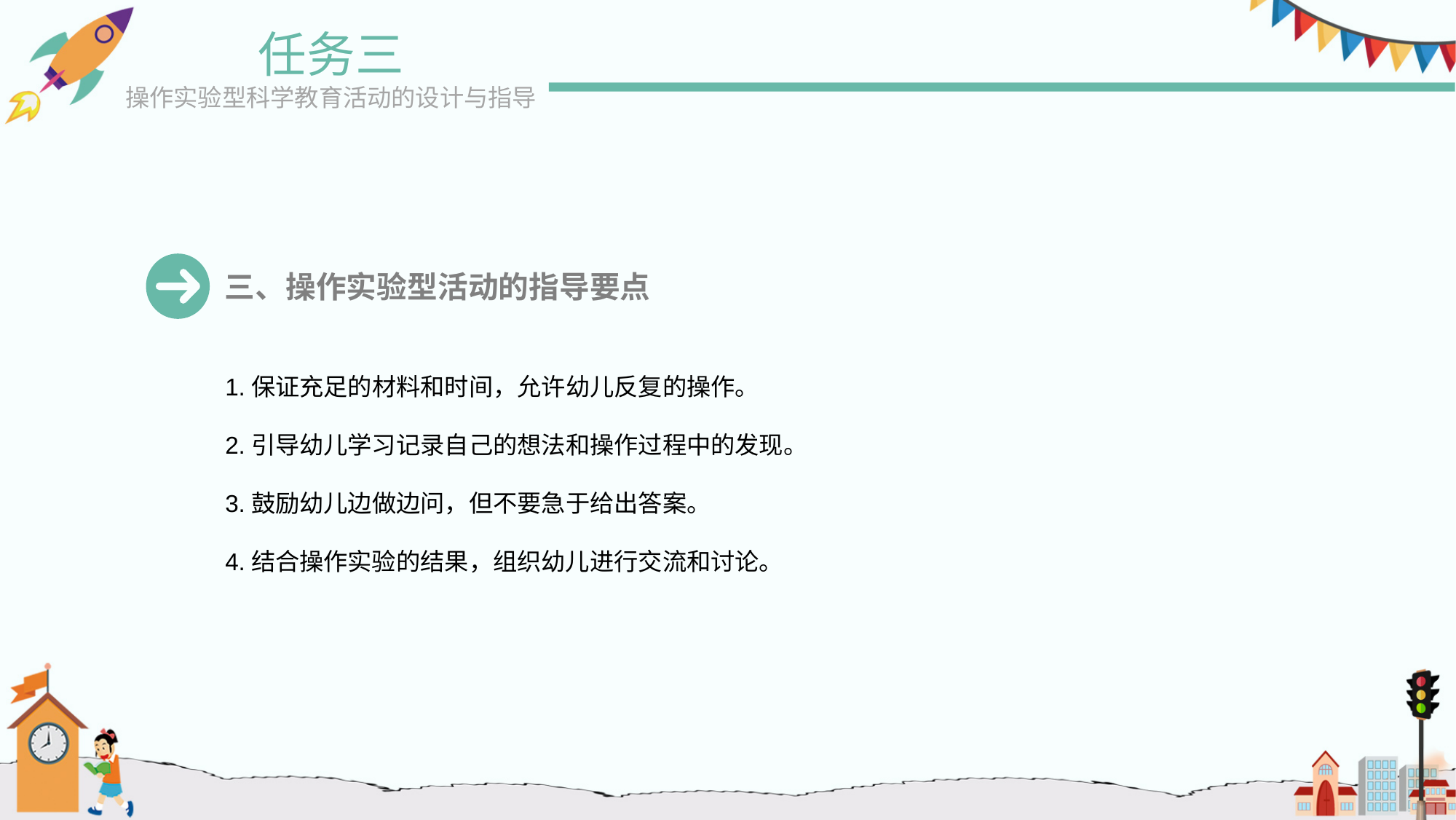

任务三
操作实验型科学教育活动的设计与指导

三、操作实验型活动的指导要点
1.保证充足的材料和时间，允许幼儿反复的操作。
2.引导幼儿学习记录自己的想法和操作过程中的发现。
3.鼓励幼儿边做边问，但不要急于给出答案。
4.结合操作实验的结果，组织幼儿进行交流和讨论。